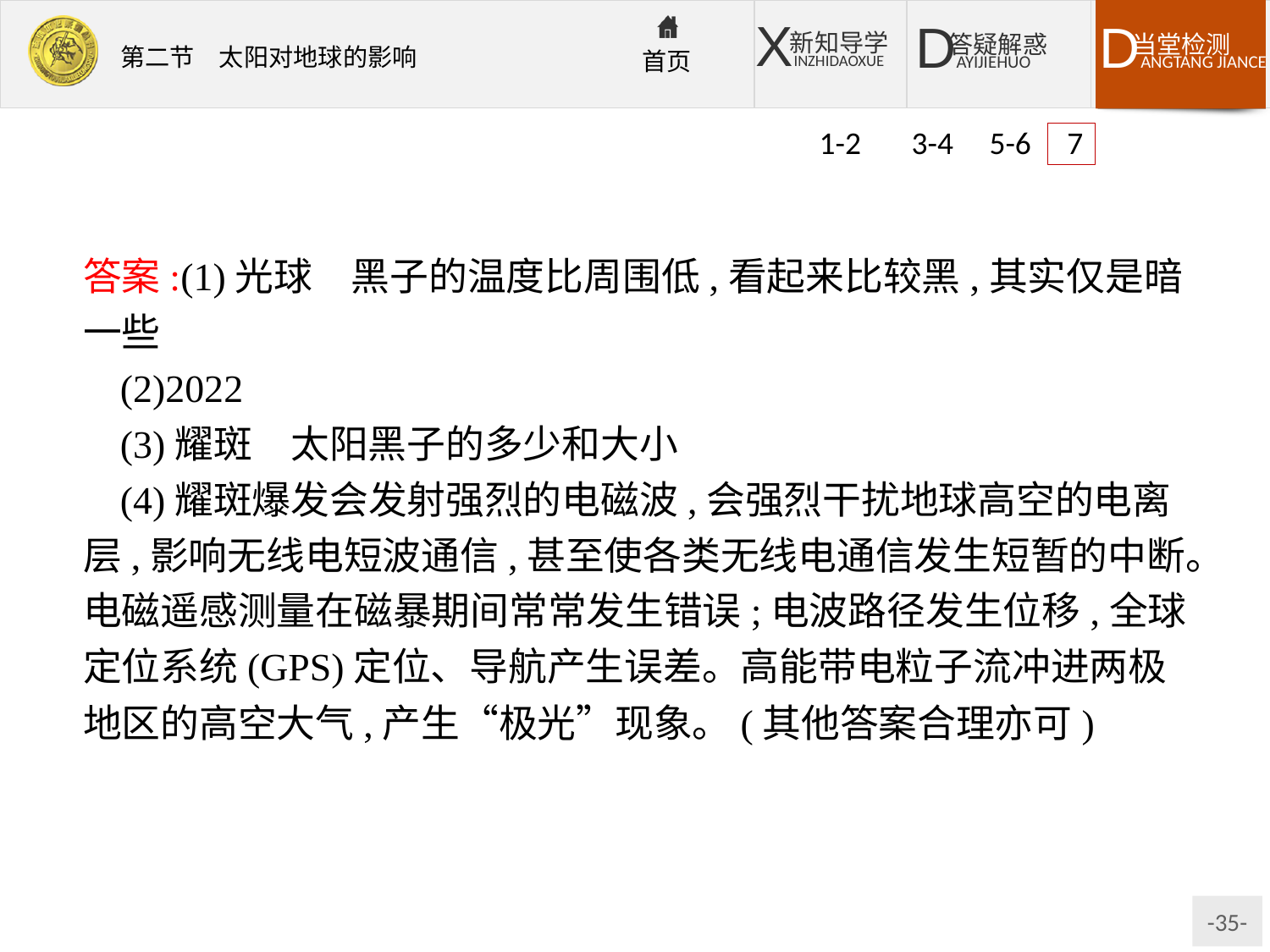

1-2       3-4     5-6     7

答案:(1)光球　黑子的温度比周围低,看起来比较黑,其实仅是暗一些
(2)2022
(3)耀斑　太阳黑子的多少和大小
(4)耀斑爆发会发射强烈的电磁波,会强烈干扰地球高空的电离层,影响无线电短波通信,甚至使各类无线电通信发生短暂的中断。电磁遥感测量在磁暴期间常常发生错误;电波路径发生位移,全球定位系统(GPS)定位、导航产生误差。高能带电粒子流冲进两极地区的高空大气,产生“极光”现象。(其他答案合理亦可)